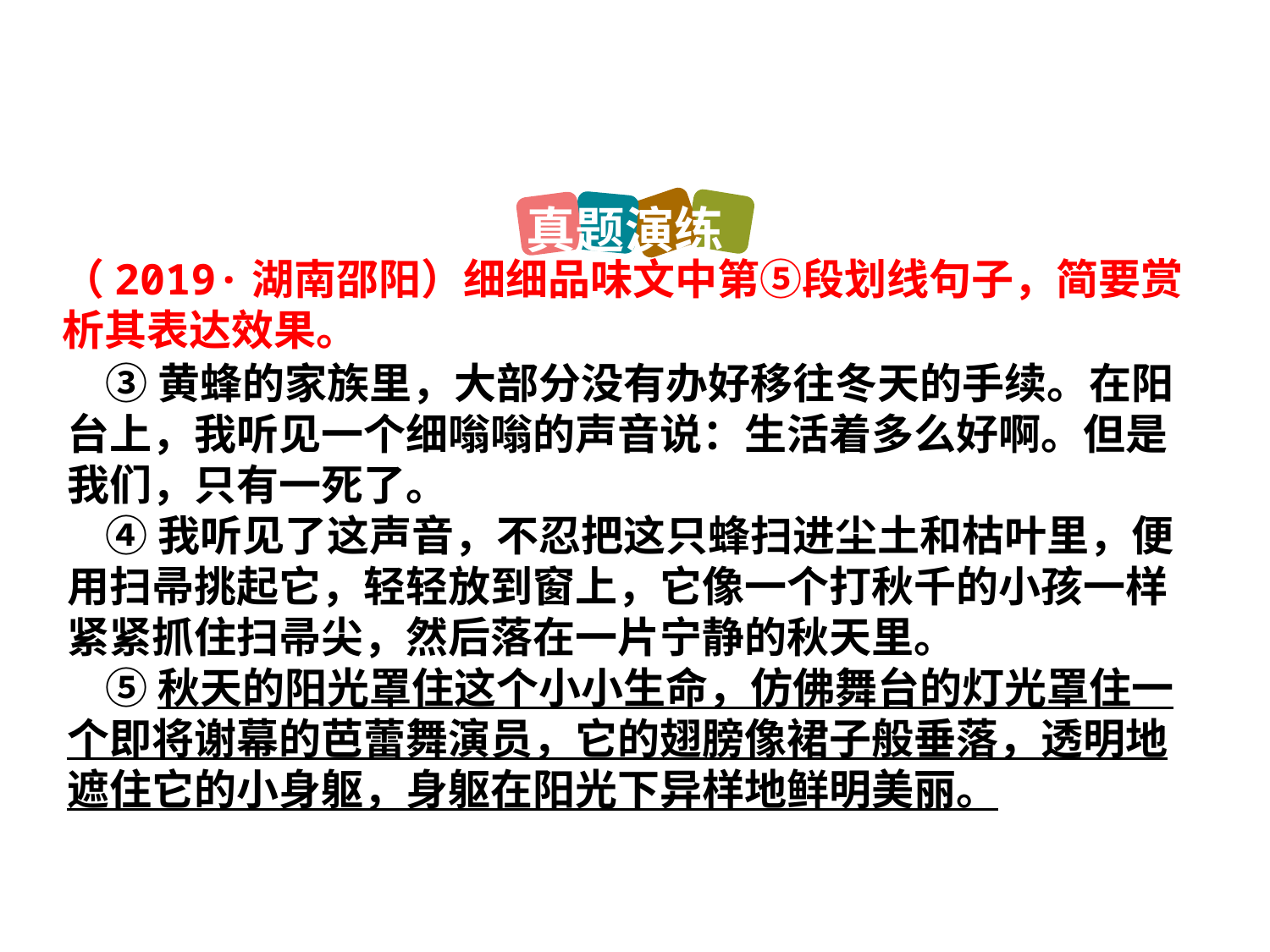

真题演练

（2019·湖南邵阳）细细品味文中第⑤段划线句子，简要赏析其表达效果。
    ③黄蜂的家族里，大部分没有办好移往冬天的手续。在阳台上，我听见一个细嗡嗡的声音说：生活着多么好啊。但是我们，只有一死了。
    ④我听见了这声音，不忍把这只蜂扫进尘土和枯叶里，便用扫帚挑起它，轻轻放到窗上，它像一个打秋千的小孩一样紧紧抓住扫帚尖，然后落在一片宁静的秋天里。
    ⑤秋天的阳光罩住这个小小生命，仿佛舞台的灯光罩住一个即将谢幕的芭蕾舞演员，它的翅膀像裙子般垂落，透明地遮住它的小身躯，身躯在阳光下异样地鲜明美丽。